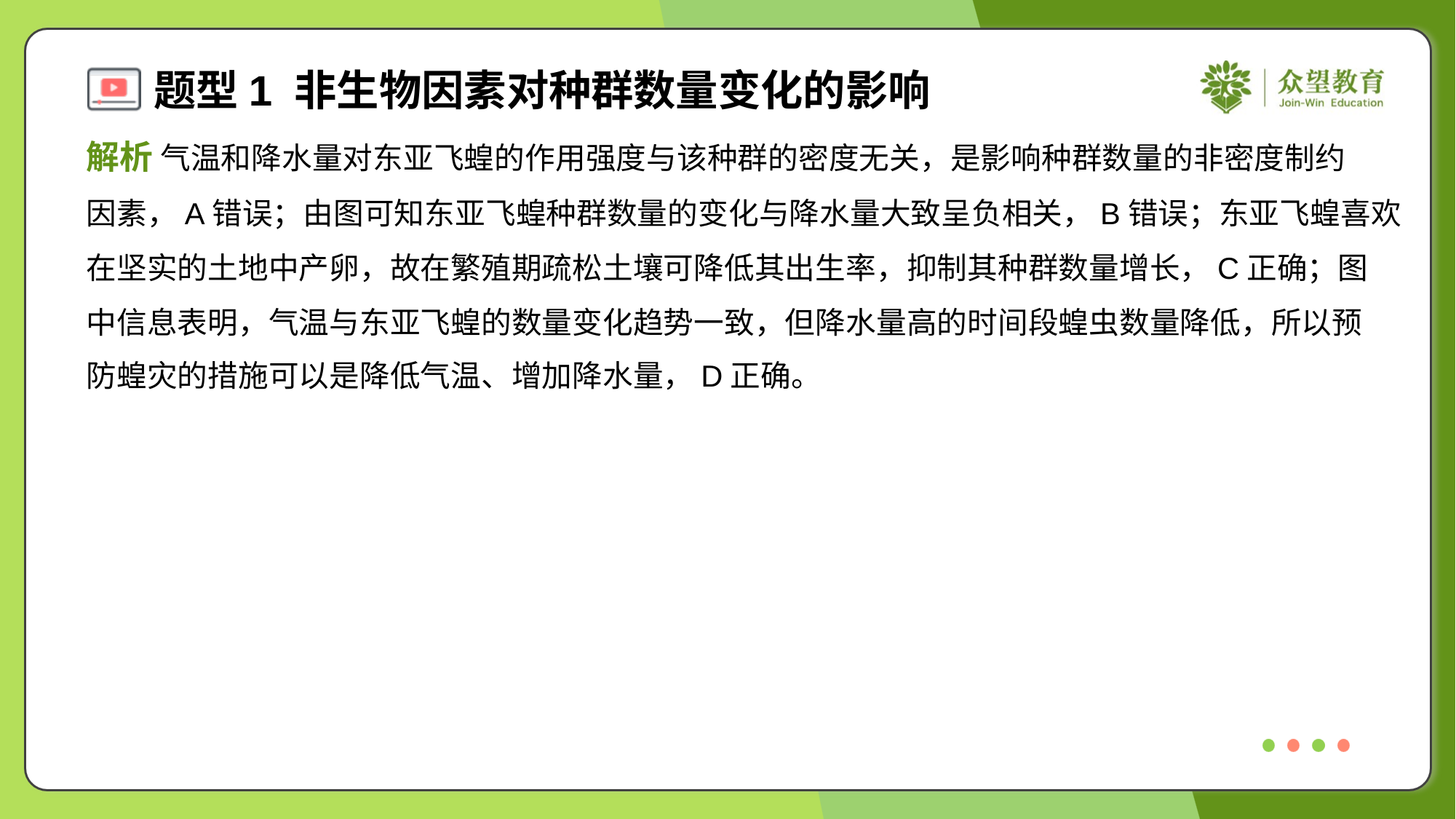

解析 气温和降水量对东亚飞蝗的作用强度与该种群的密度无关，是影响种群数量的非密度制约
因素，A错误；由图可知东亚飞蝗种群数量的变化与降水量大致呈负相关，B错误；东亚飞蝗喜欢
在坚实的土地中产卵，故在繁殖期疏松土壤可降低其出生率，抑制其种群数量增长，C正确；图
中信息表明，气温与东亚飞蝗的数量变化趋势一致，但降水量高的时间段蝗虫数量降低，所以预
防蝗灾的措施可以是降低气温、增加降水量，D正确。